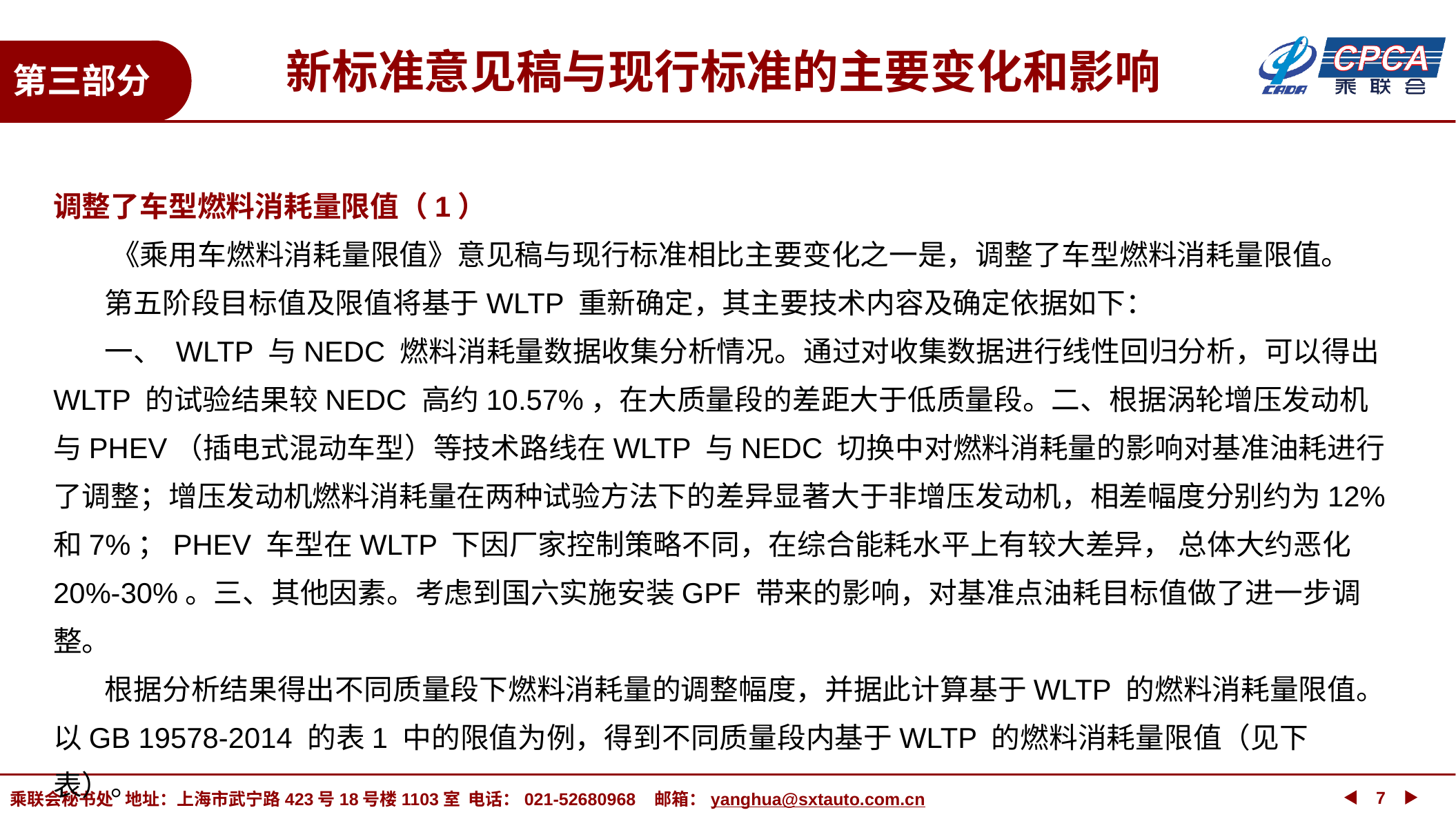

新标准意见稿与现行标准的主要变化和影响

第三部分
调整了车型燃料消耗量限值（1）
        《乘用车燃料消耗量限值》意见稿与现行标准相比主要变化之一是，调整了车型燃料消耗量限值。
       第五阶段目标值及限值将基于WLTP 重新确定，其主要技术内容及确定依据如下：
       一、 WLTP 与NEDC 燃料消耗量数据收集分析情况。通过对收集数据进行线性回归分析，可以得出WLTP 的试验结果较NEDC 高约10.57%，在大质量段的差距大于低质量段。二、根据涡轮增压发动机与PHEV（插电式混动车型）等技术路线在WLTP 与NEDC 切换中对燃料消耗量的影响对基准油耗进行了调整；增压发动机燃料消耗量在两种试验方法下的差异显著大于非增压发动机，相差幅度分别约为12%和7%；PHEV 车型在WLTP 下因厂家控制策略不同，在综合能耗水平上有较大差异， 总体大约恶化20%-30%。三、其他因素。考虑到国六实施安装GPF 带来的影响，对基准点油耗目标值做了进一步调整。
       根据分析结果得出不同质量段下燃料消耗量的调整幅度，并据此计算基于WLTP 的燃料消耗量限值。以GB 19578-2014 的表1 中的限值为例，得到不同质量段内基于WLTP 的燃料消耗量限值（见下表）。